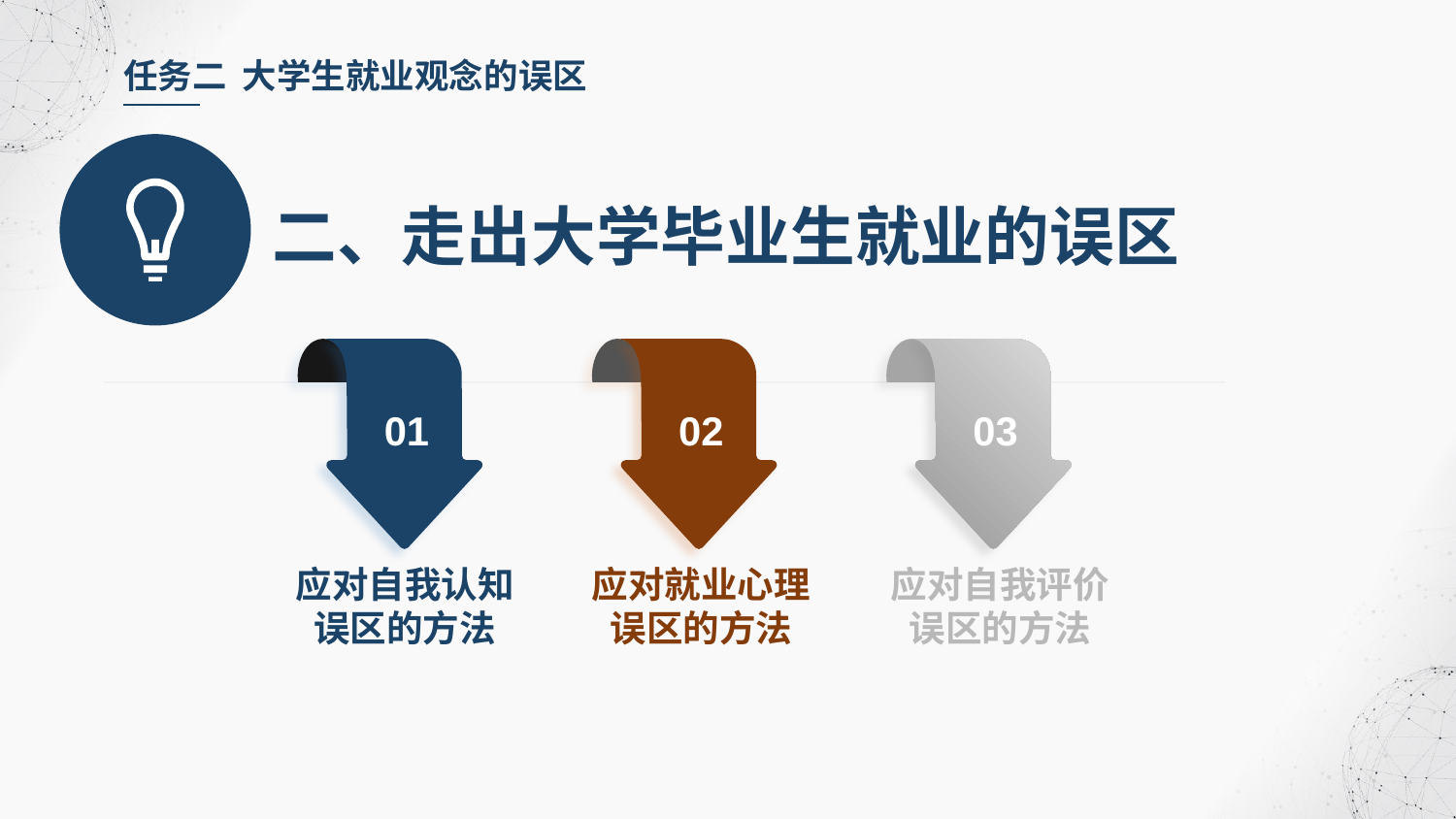

任务二  大学生就业观念的误区

二、走出大学毕业生就业的误区
01
02
03

应对就业心理误区的方法
应对自我评价误区的方法
应对自我认知误区的方法